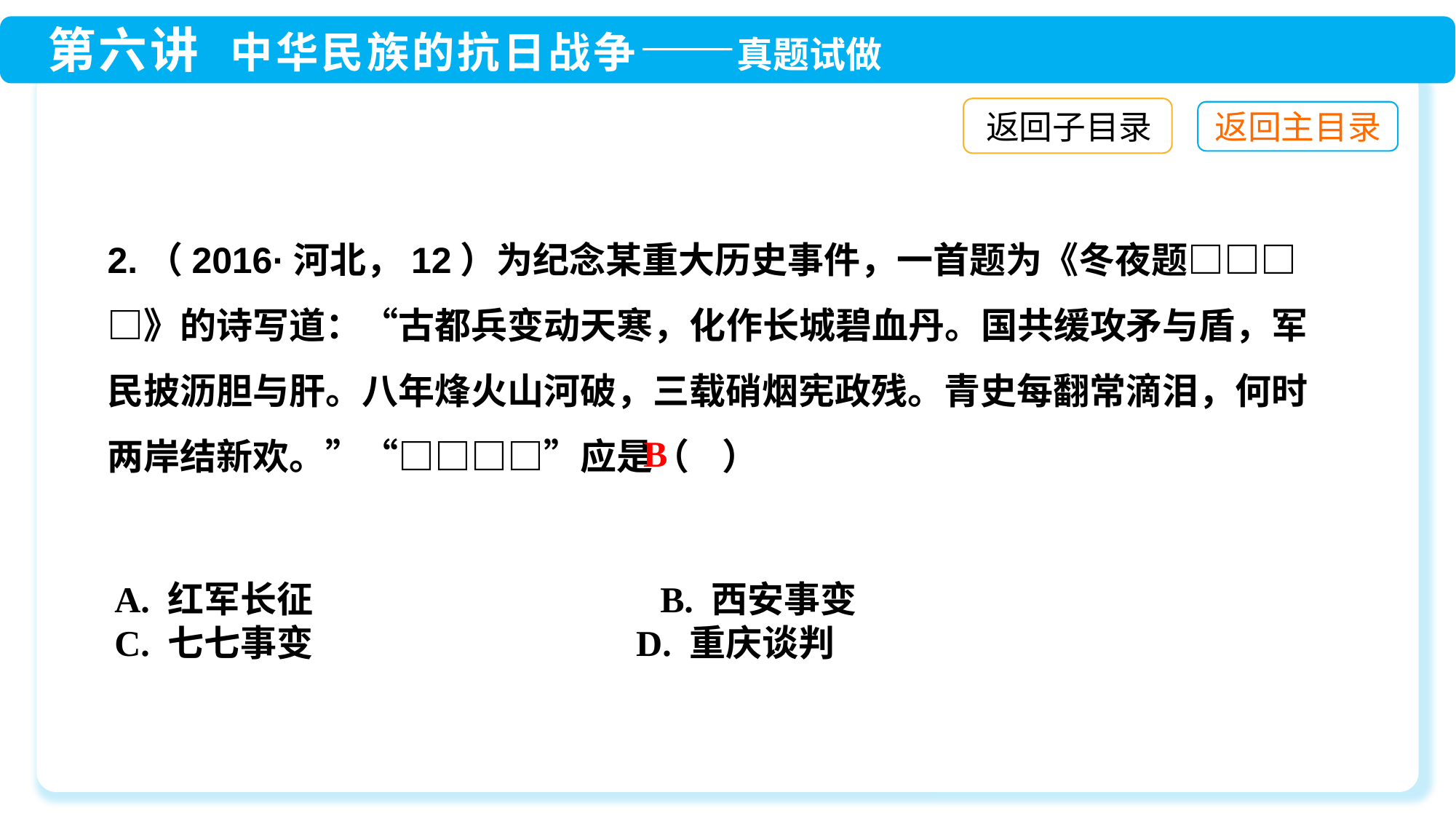

返回子目录
2.（2016·河北，12）为纪念某重大历史事件，一首题为《冬夜题□□□□》的诗写道：“古都兵变动天寒，化作长城碧血丹。国共缓攻矛与盾，军民披沥胆与肝。八年烽火山河破，三载硝烟宪政残。青史每翻常滴泪，何时两岸结新欢。”“□□□□”应是（    ）
B
A. 红军长征　　　　　　　　　	B. 西安事变
C. 七七事变	                                    D. 重庆谈判